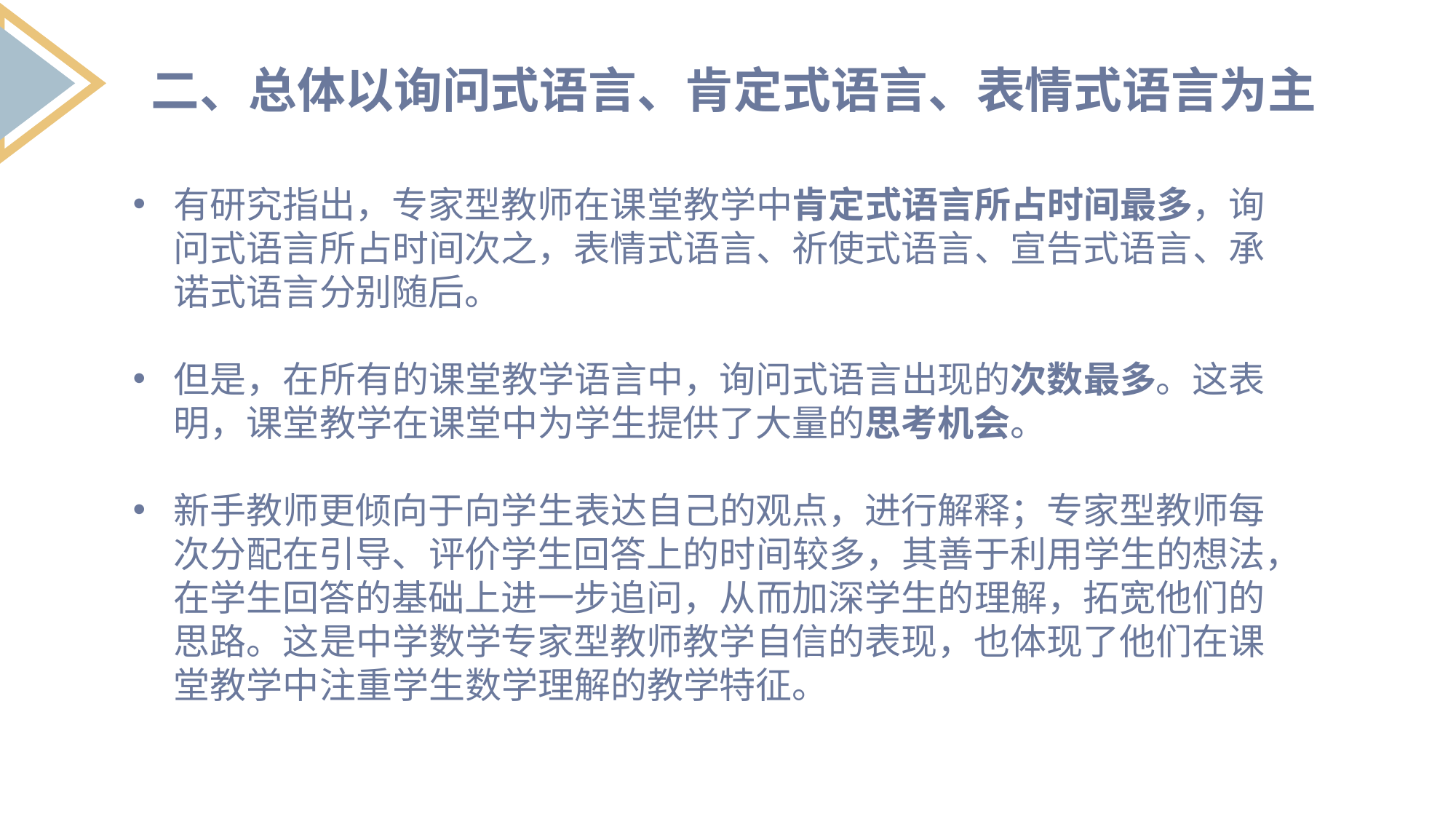

二、总体以询问式语言、肯定式语言、表情式语言为主
有研究指出，专家型教师在课堂教学中肯定式语言所占时间最多，询问式语言所占时间次之，表情式语言、祈使式语言、宣告式语言、承诺式语言分别随后。

但是，在所有的课堂教学语言中，询问式语言出现的次数最多。这表明，课堂教学在课堂中为学生提供了大量的思考机会。

新手教师更倾向于向学生表达自己的观点，进行解释；专家型教师每次分配在引导、评价学生回答上的时间较多，其善于利用学生的想法，在学生回答的基础上进一步追问，从而加深学生的理解，拓宽他们的思路。这是中学数学专家型教师教学自信的表现，也体现了他们在课堂教学中注重学生数学理解的教学特征。